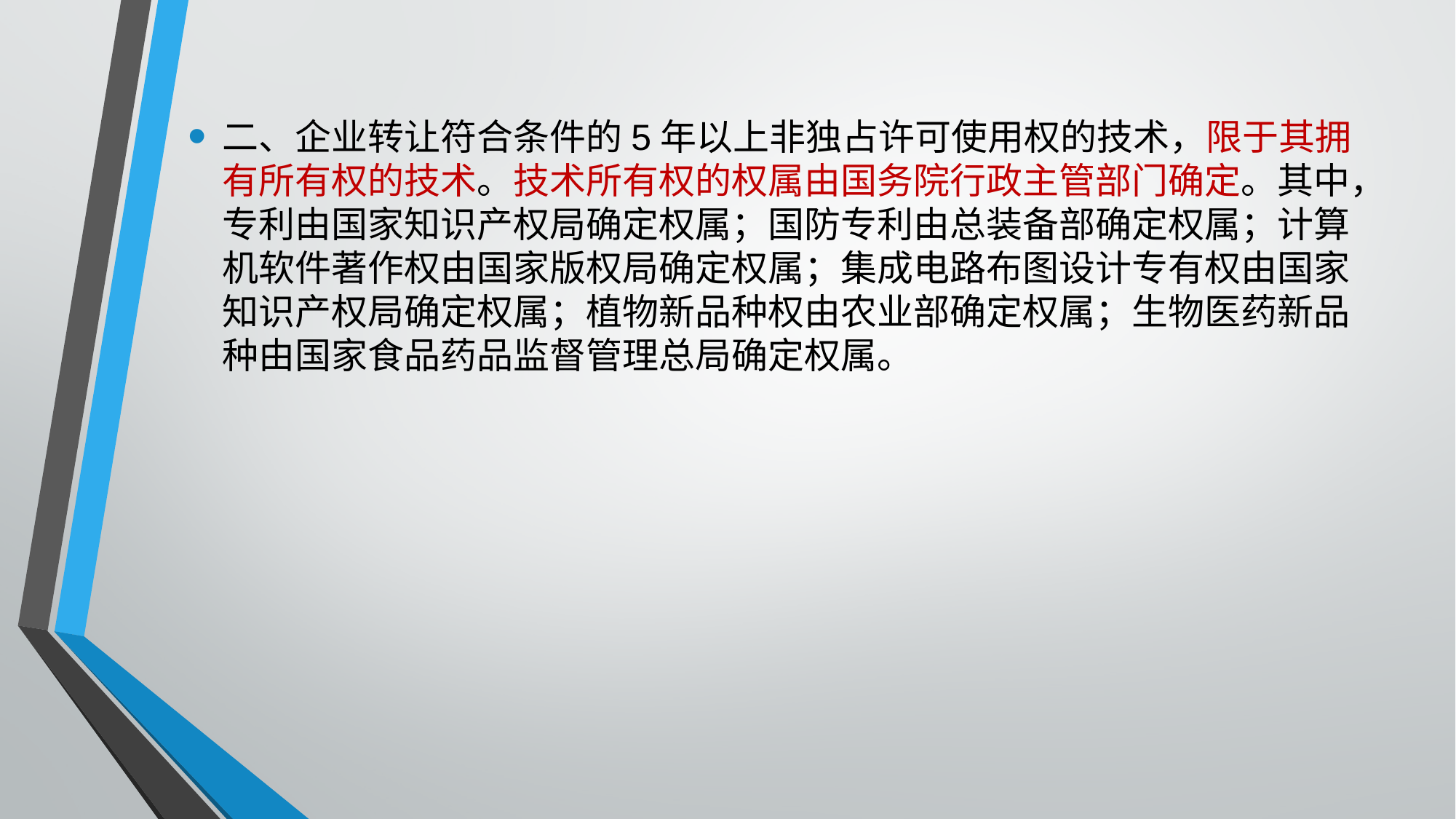

二、企业转让符合条件的5年以上非独占许可使用权的技术，限于其拥有所有权的技术。技术所有权的权属由国务院行政主管部门确定。其中，专利由国家知识产权局确定权属；国防专利由总装备部确定权属；计算机软件著作权由国家版权局确定权属；集成电路布图设计专有权由国家知识产权局确定权属；植物新品种权由农业部确定权属；生物医药新品种由国家食品药品监督管理总局确定权属。